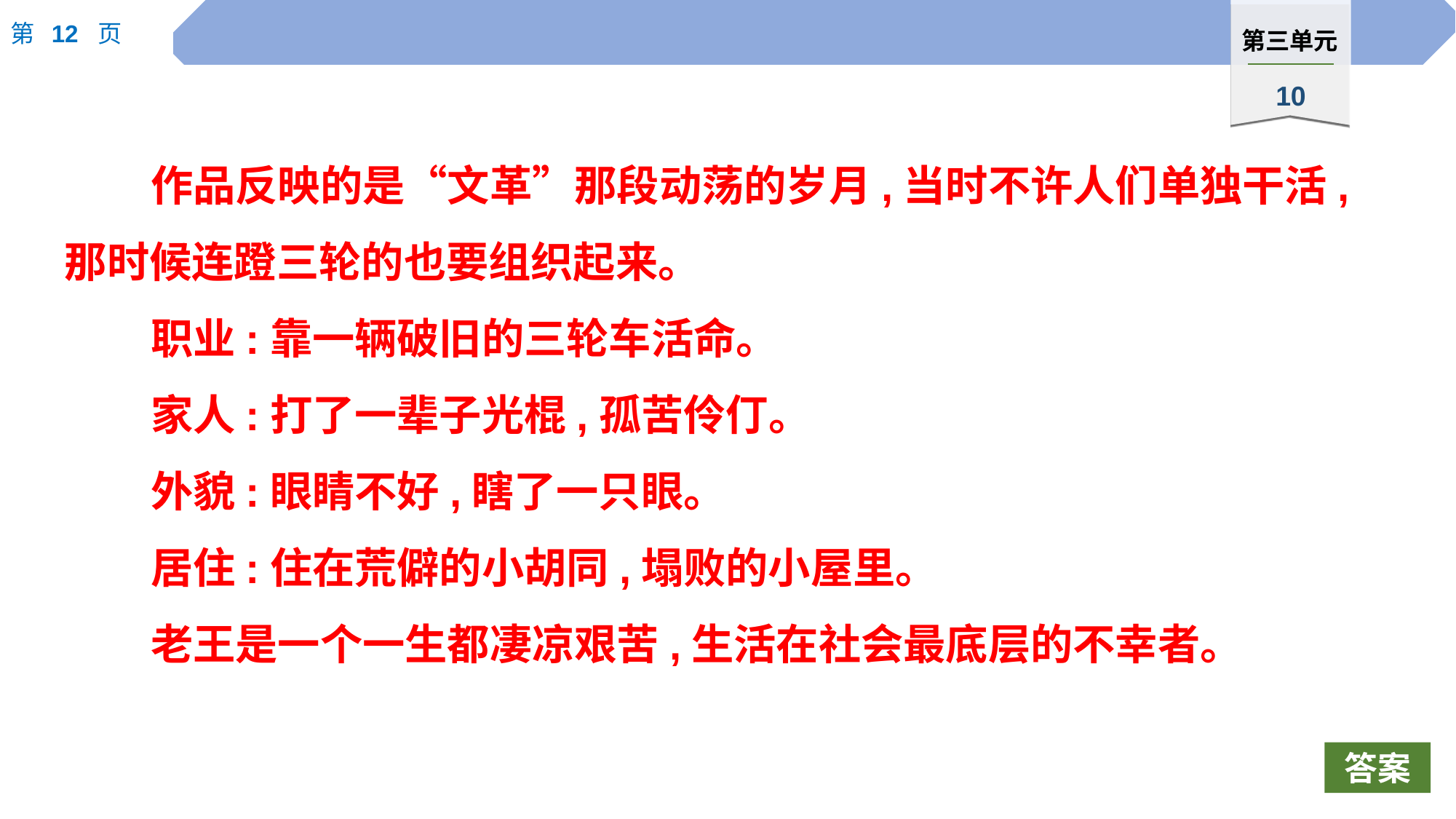

作品反映的是“文革”那段动荡的岁月,当时不许人们单独干活,那时候连蹬三轮的也要组织起来。
职业:靠一辆破旧的三轮车活命。
家人:打了一辈子光棍,孤苦伶仃。
外貌:眼睛不好,瞎了一只眼。
居住:住在荒僻的小胡同,塌败的小屋里。
老王是一个一生都凄凉艰苦,生活在社会最底层的不幸者。
答案